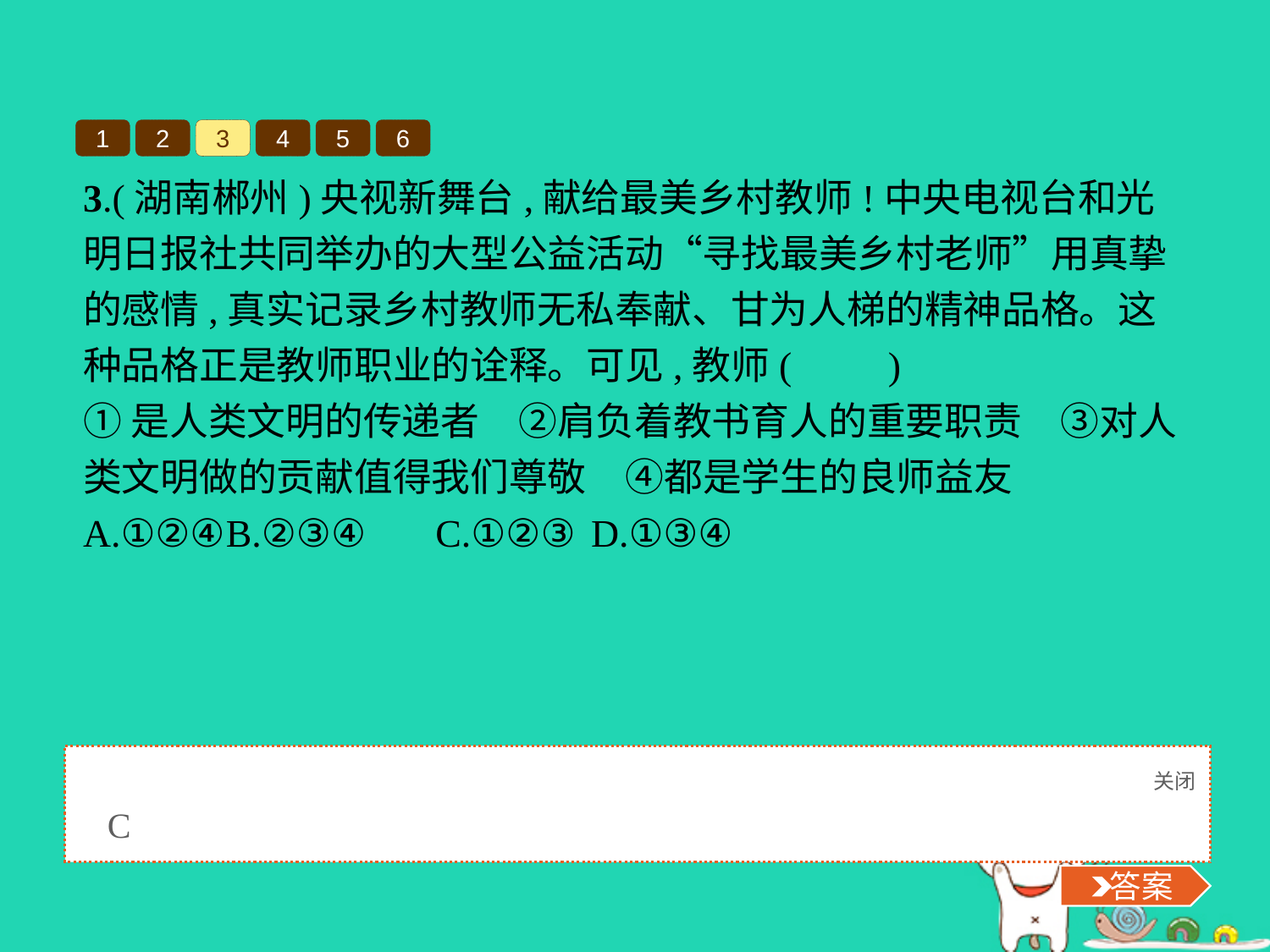

1
2
3
4
5
6
3.(湖南郴州)央视新舞台,献给最美乡村教师!中央电视台和光明日报社共同举办的大型公益活动“寻找最美乡村老师”用真挚的感情,真实记录乡村教师无私奉献、甘为人梯的精神品格。这种品格正是教师职业的诠释。可见,教师(　　)
①是人类文明的传递者　②肩负着教书育人的重要职责　③对人类文明做的贡献值得我们尊敬　④都是学生的良师益友
A.①②④	B.②③④	C.①②③	D.①③④

关闭
  答案

C
  答案